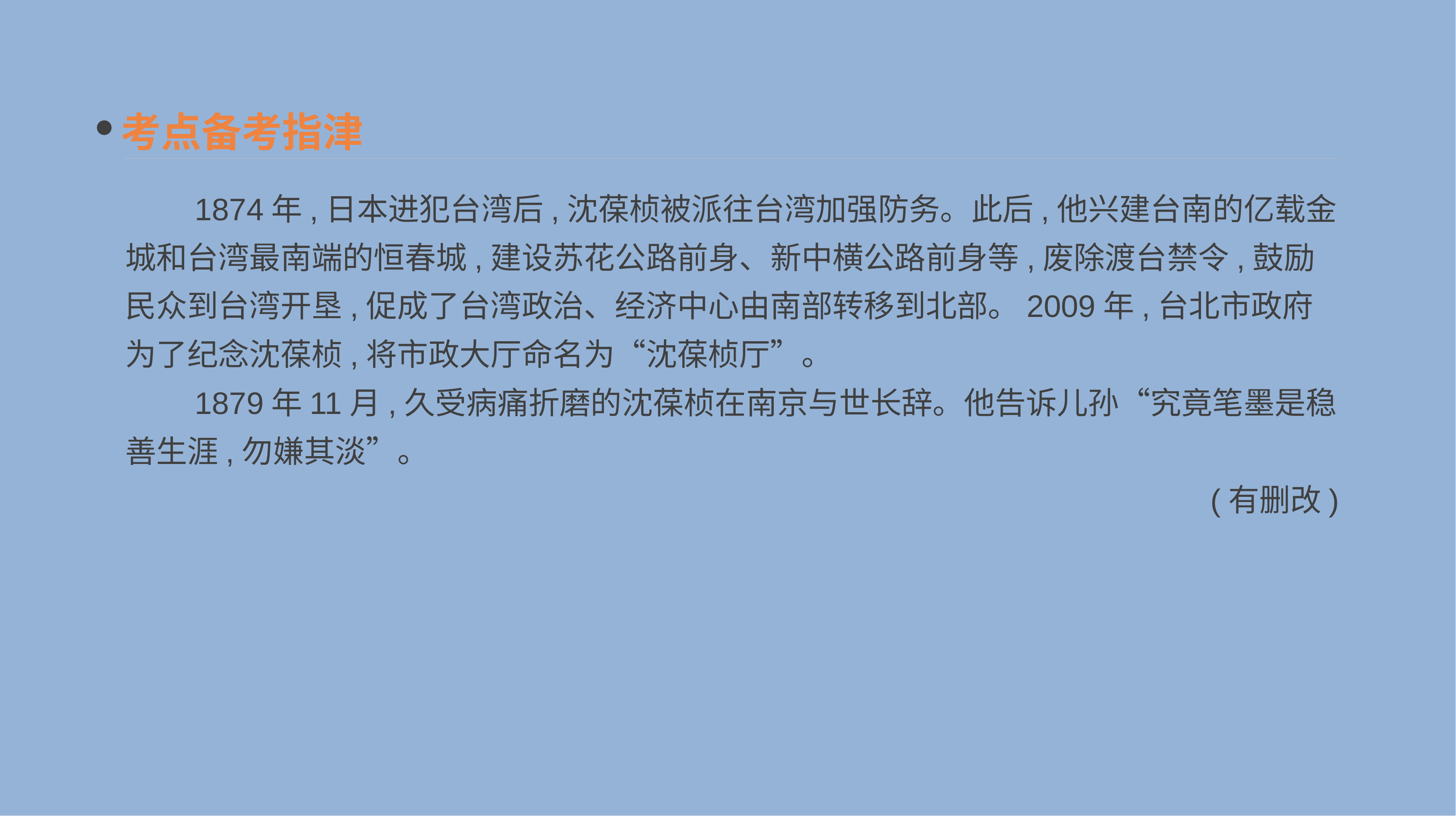

考点备考指津

　　1874年,日本进犯台湾后,沈葆桢被派往台湾加强防务。此后,他兴建台南的亿载金城和台湾最南端的恒春城,建设苏花公路前身、新中横公路前身等,废除渡台禁令,鼓励民众到台湾开垦,促成了台湾政治、经济中心由南部转移到北部。2009年,台北市政府为了纪念沈葆桢,将市政大厅命名为“沈葆桢厅”。
　　1879年11月,久受病痛折磨的沈葆桢在南京与世长辞。他告诉儿孙“究竟笔墨是稳善生涯,勿嫌其淡”。
(有删改)